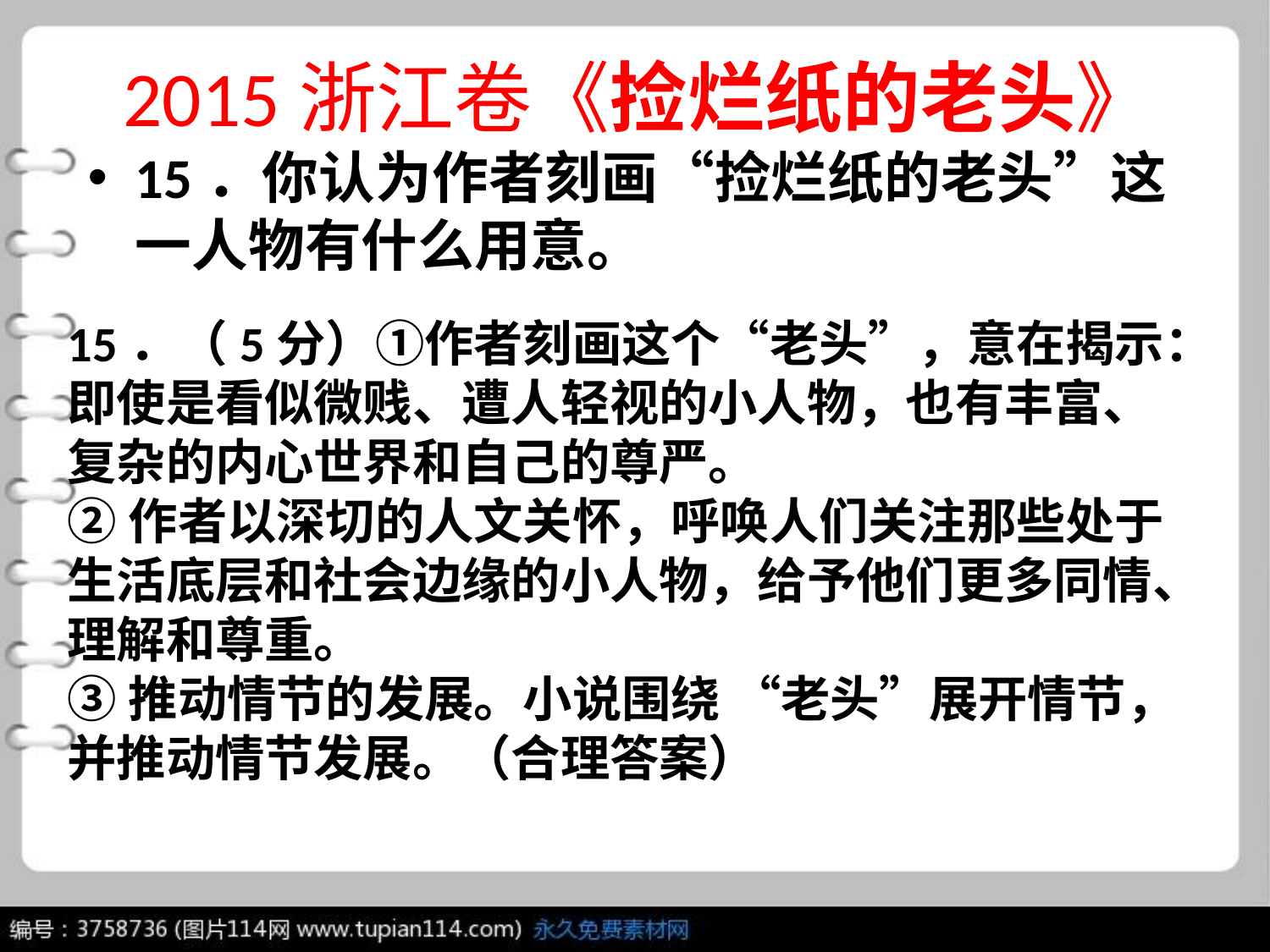

# 2015浙江卷《捡烂纸的老头》
15．你认为作者刻画“捡烂纸的老头”这一人物有什么用意。
15．（5分）①作者刻画这个“老头”，意在揭示：即使是看似微贱、遭人轻视的小人物，也有丰富、复杂的内心世界和自己的尊严。
②作者以深切的人文关怀，呼唤人们关注那些处于生活底层和社会边缘的小人物，给予他们更多同情、理解和尊重。
③推动情节的发展。小说围绕 “老头”展开情节，并推动情节发展。（合理答案）